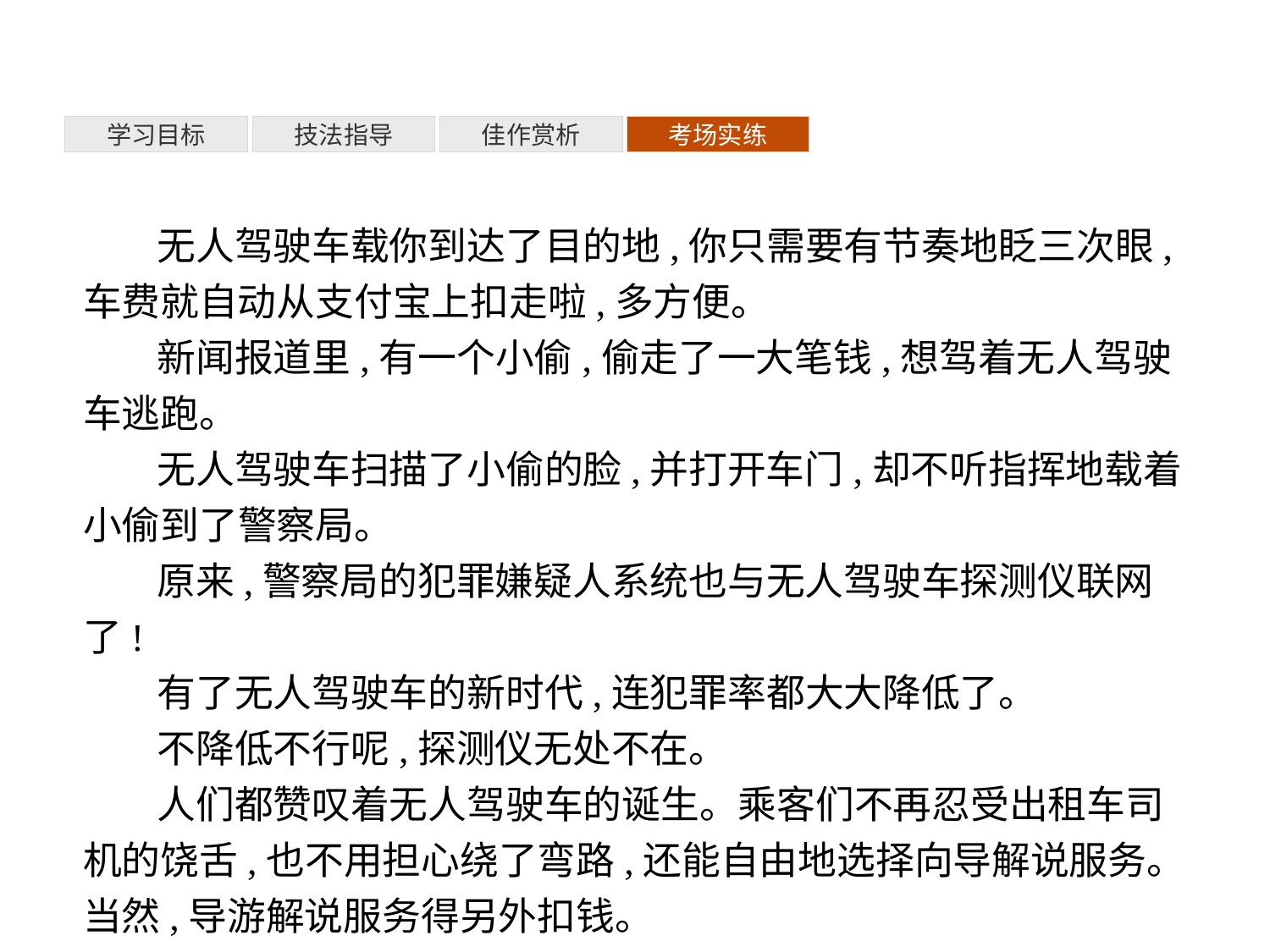

考场实练
佳作赏析
技法指导
学习目标
无人驾驶车载你到达了目的地,你只需要有节奏地眨三次眼,车费就自动从支付宝上扣走啦,多方便。
新闻报道里,有一个小偷,偷走了一大笔钱,想驾着无人驾驶车逃跑。
无人驾驶车扫描了小偷的脸,并打开车门,却不听指挥地载着小偷到了警察局。
原来,警察局的犯罪嫌疑人系统也与无人驾驶车探测仪联网了!
有了无人驾驶车的新时代,连犯罪率都大大降低了。
不降低不行呢,探测仪无处不在。
人们都赞叹着无人驾驶车的诞生。乘客们不再忍受出租车司机的饶舌,也不用担心绕了弯路,还能自由地选择向导解说服务。当然,导游解说服务得另外扣钱。